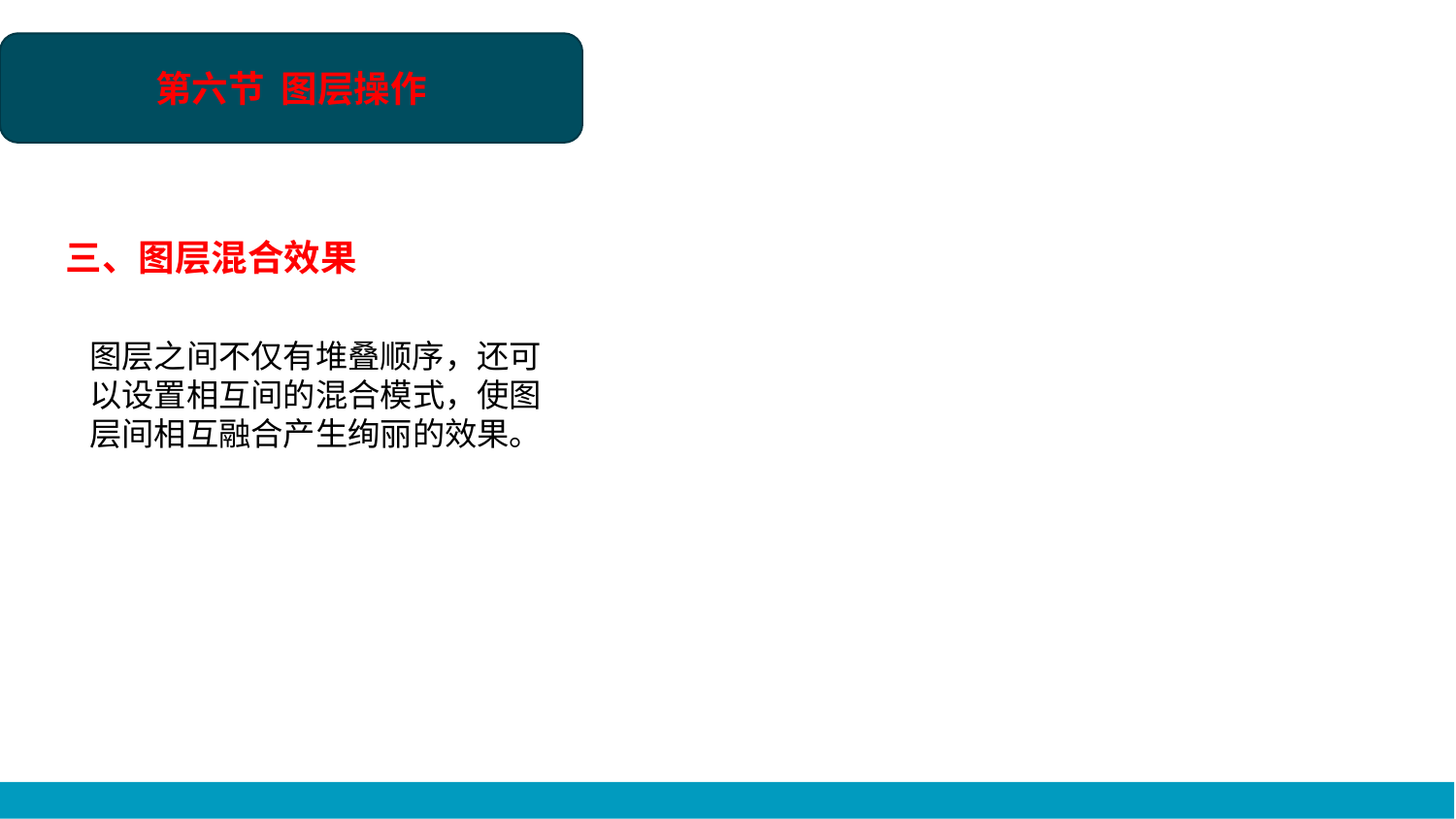

第六节  图层操作
三、图层混合效果
图层之间不仅有堆叠顺序，还可以设置相互间的混合模式，使图层间相互融合产生绚丽的效果。